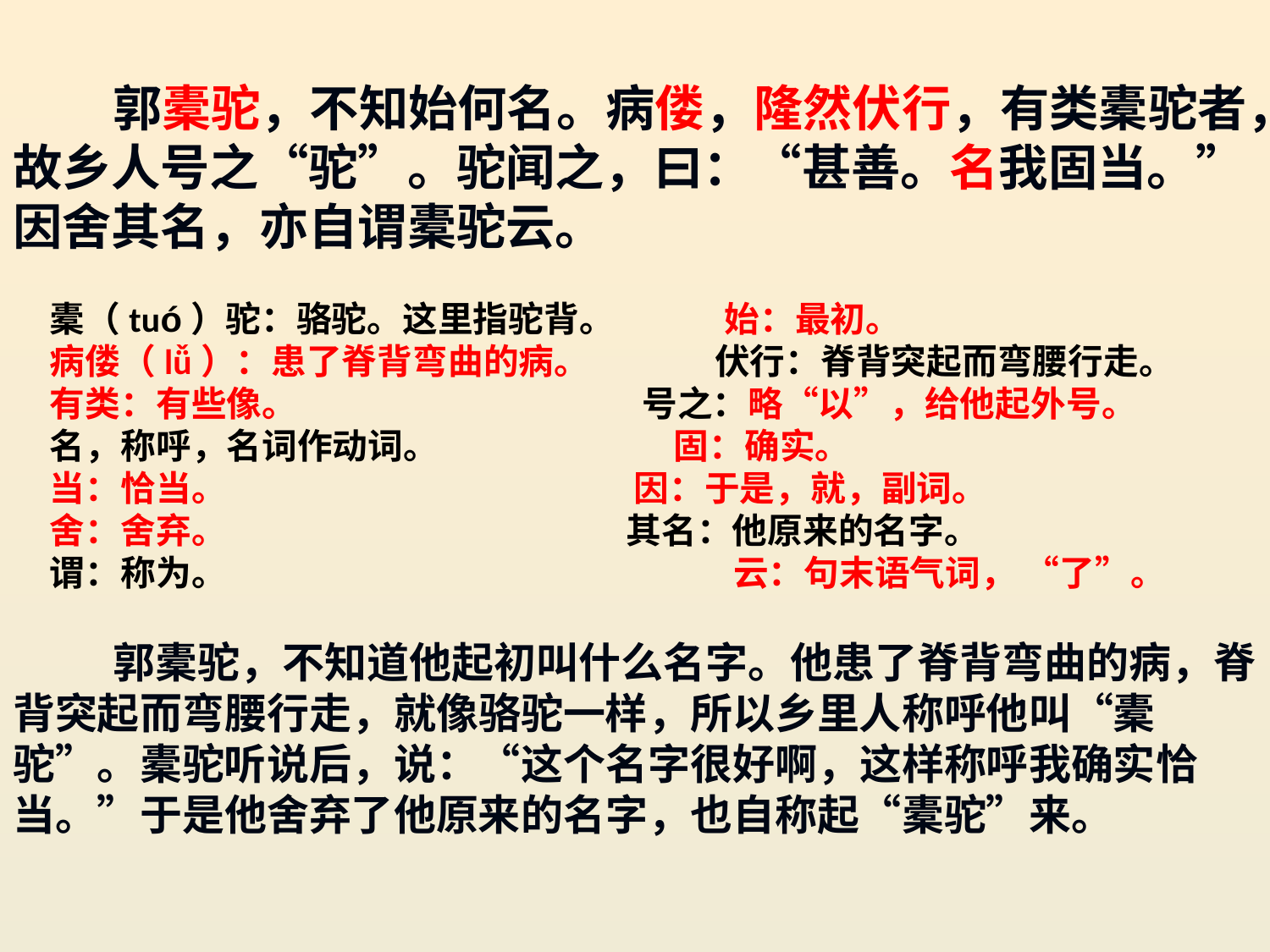

郭橐驼，不知始何名。病偻，隆然伏行，有类橐驼者，故乡人号之“驼”。驼闻之，曰：“甚善。名我固当。”因舍其名，亦自谓橐驼云。

橐（tuó）驼：骆驼。这里指驼背。              始：最初。
病偻（lǚ）：患了脊背弯曲的病。                伏行：脊背突起而弯腰行走。
有类：有些像。                                            号之：略“以”，给他起外号。
名，称呼，名词作动词。                              固：确实。
当：恰当。                                                    因：于是，就，副词。
舍：舍弃。                                                   其名：他原来的名字。
谓：称为。                                                               云：句末语气词， “了”。

郭橐驼，不知道他起初叫什么名字。他患了脊背弯曲的病，脊背突起而弯腰行走，就像骆驼一样，所以乡里人称呼他叫“橐驼”。橐驼听说后，说：“这个名字很好啊，这样称呼我确实恰当。”于是他舍弃了他原来的名字，也自称起“橐驼”来。